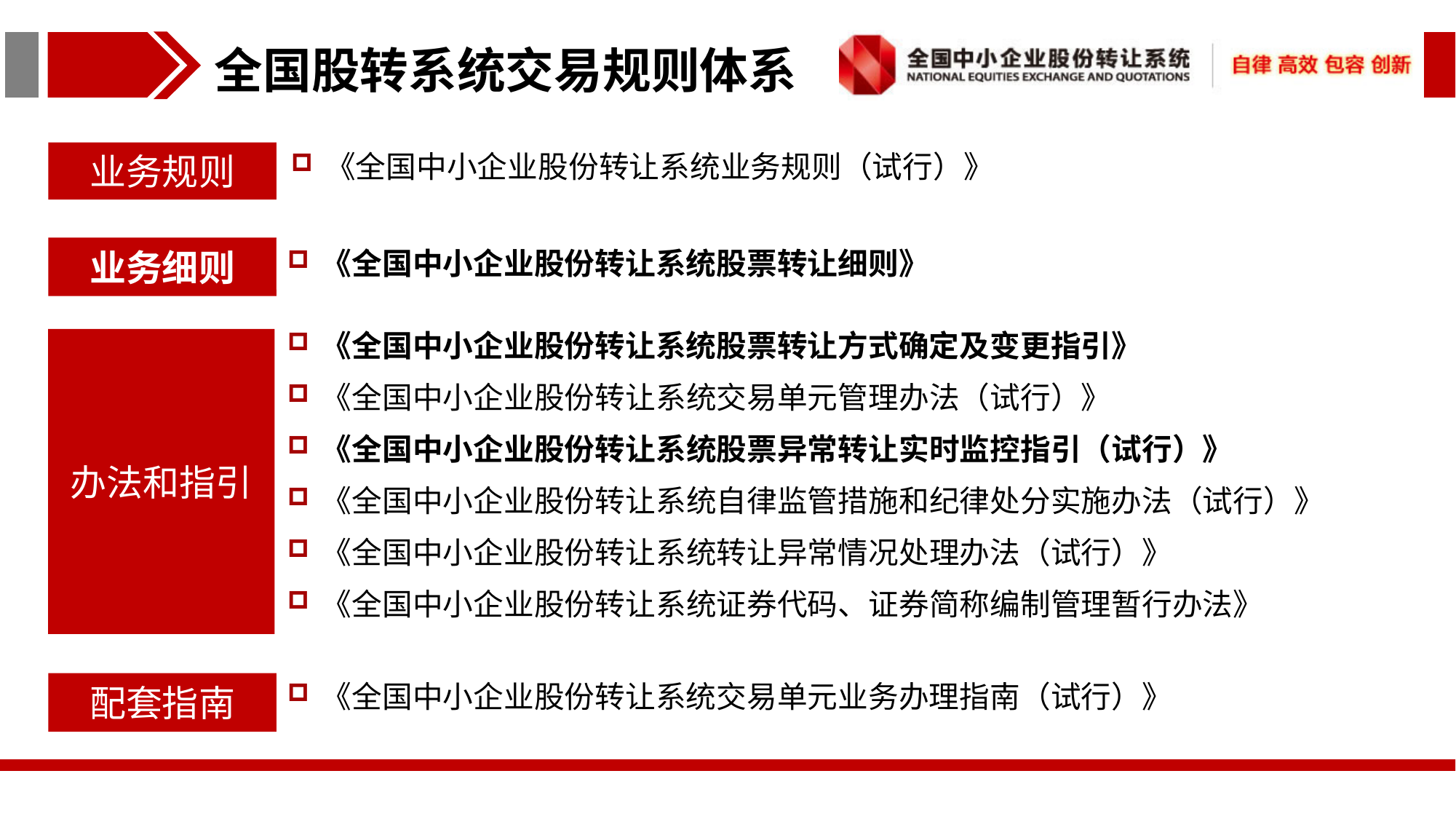

全国股转系统交易规则体系
业务规则
《全国中小企业股份转让系统业务规则（试行）》
业务细则
《全国中小企业股份转让系统股票转让细则》
《全国中小企业股份转让系统股票转让方式确定及变更指引》
《全国中小企业股份转让系统交易单元管理办法（试行）》
《全国中小企业股份转让系统股票异常转让实时监控指引（试行）》
《全国中小企业股份转让系统自律监管措施和纪律处分实施办法（试行）》
《全国中小企业股份转让系统转让异常情况处理办法（试行）》
《全国中小企业股份转让系统证券代码、证券简称编制管理暂行办法》
办法和指引
《全国中小企业股份转让系统交易单元业务办理指南（试行）》
配套指南
3